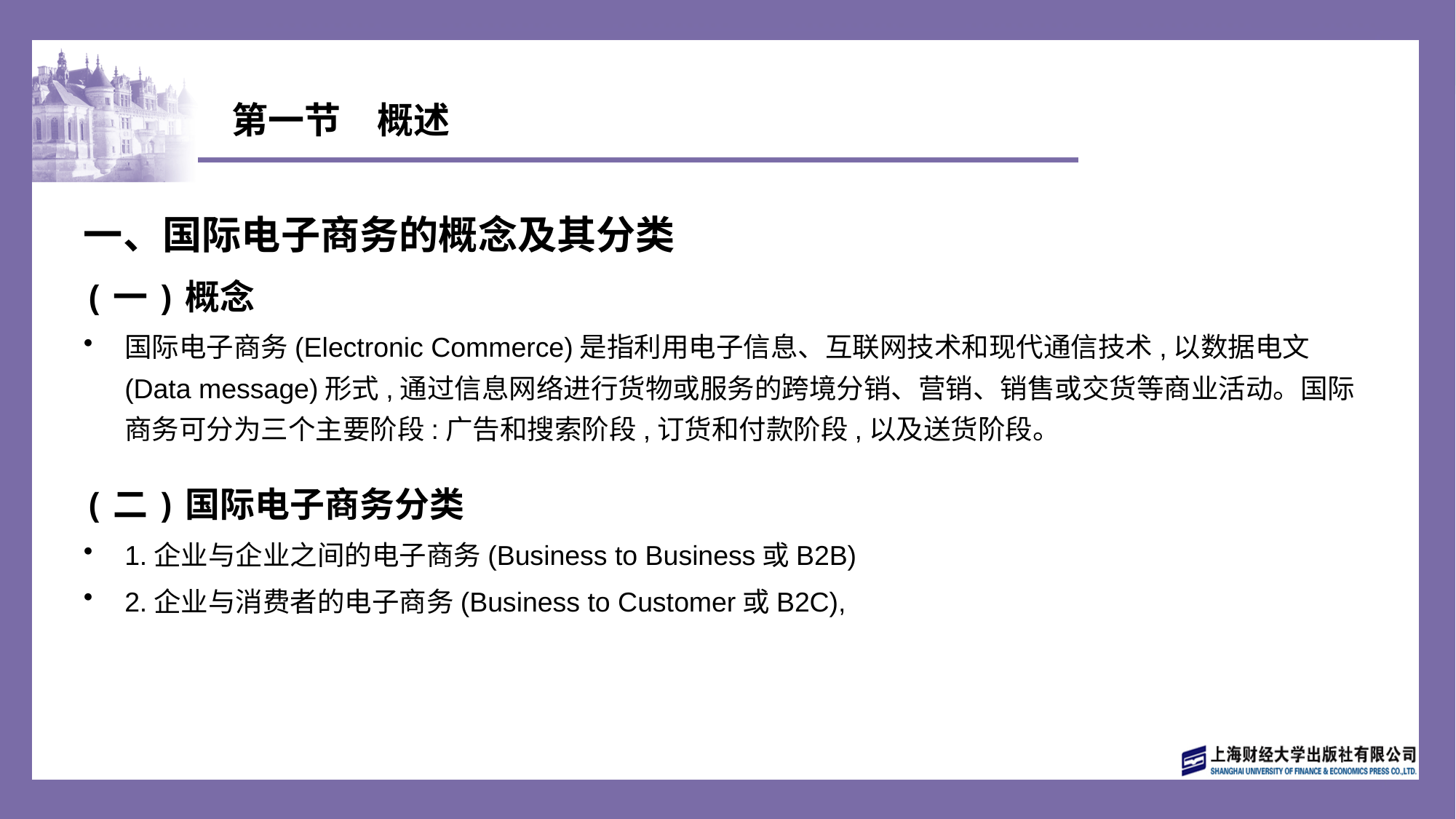

# 第一节　概述
一、国际电子商务的概念及其分类
(一)概念
国际电子商务(Electronic Commerce)是指利用电子信息、互联网技术和现代通信技术,以数据电文(Data message)形式,通过信息网络进行货物或服务的跨境分销、营销、销售或交货等商业活动。国际商务可分为三个主要阶段:广告和搜索阶段,订货和付款阶段,以及送货阶段。
(二)国际电子商务分类
1.企业与企业之间的电子商务(Business to Business或B2B)
2.企业与消费者的电子商务(Business to Customer或B2C),